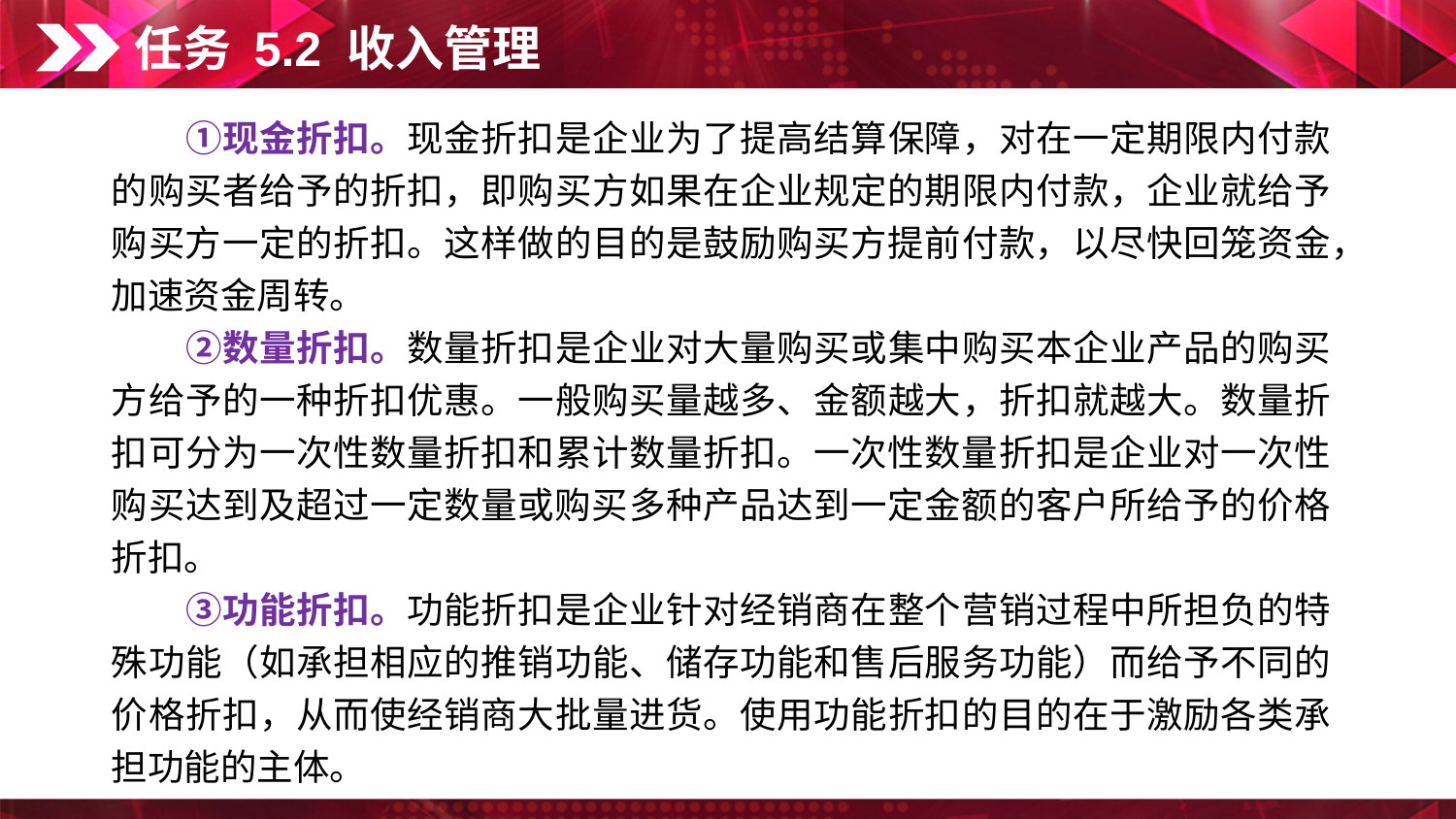

任务 5.2 收入管理

　　①现金折扣。现金折扣是企业为了提高结算保障，对在一定期限内付款的购买者给予的折扣，即购买方如果在企业规定的期限内付款，企业就给予购买方一定的折扣。这样做的目的是鼓励购买方提前付款，以尽快回笼资金，加速资金周转。
　　②数量折扣。数量折扣是企业对大量购买或集中购买本企业产品的购买方给予的一种折扣优惠。一般购买量越多、金额越大，折扣就越大。数量折扣可分为一次性数量折扣和累计数量折扣。一次性数量折扣是企业对一次性购买达到及超过一定数量或购买多种产品达到一定金额的客户所给予的价格折扣。
　　③功能折扣。功能折扣是企业针对经销商在整个营销过程中所担负的特殊功能（如承担相应的推销功能、储存功能和售后服务功能）而给予不同的价格折扣，从而使经销商大批量进货。使用功能折扣的目的在于激励各类承担功能的主体。